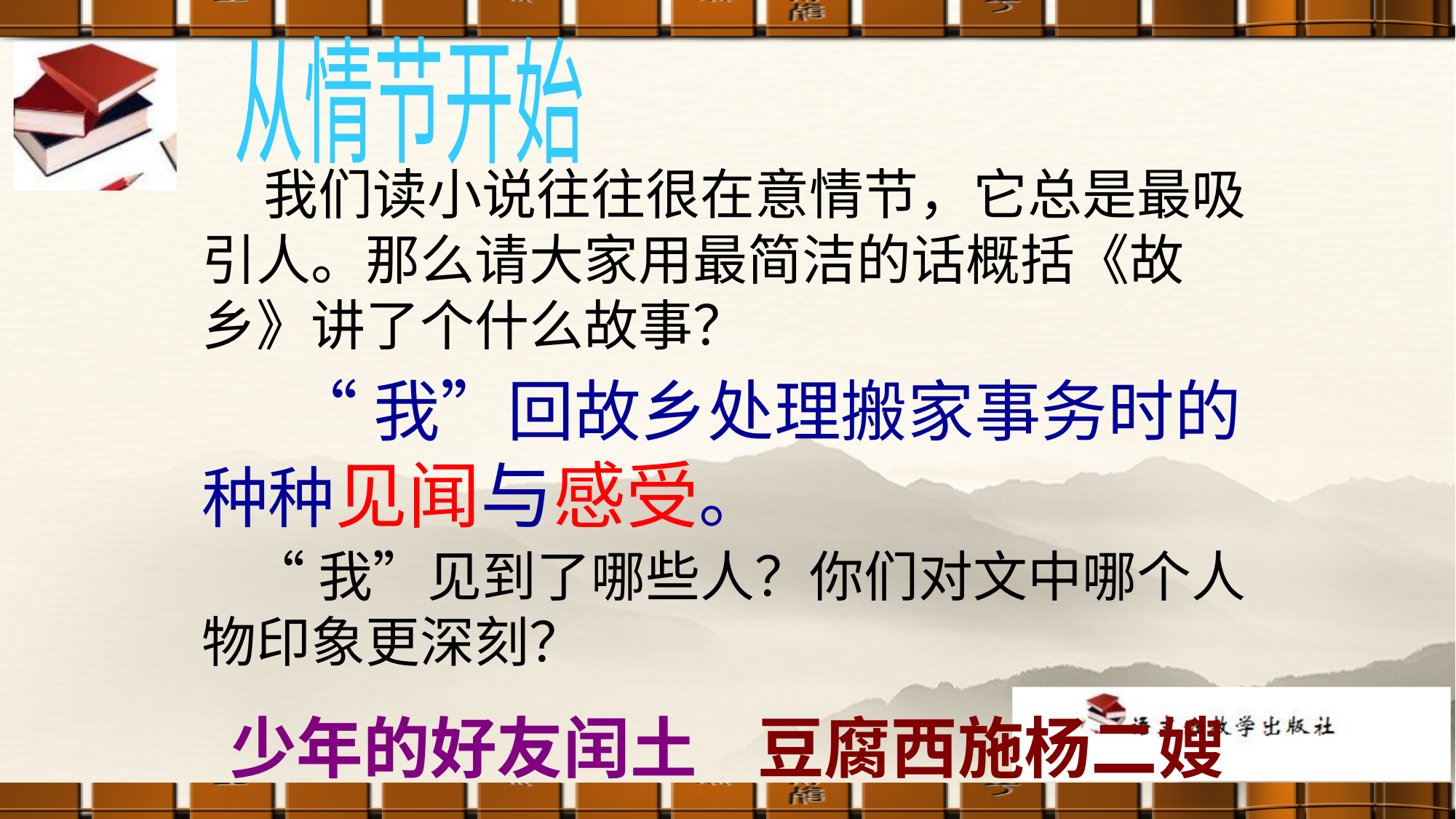

从情节开始
    我们读小说往往很在意情节，它总是最吸引人。那么请大家用最简洁的话概括《故乡》讲了个什么故事？
      “我”回故乡处理搬家事务时的种种见闻与感受。
    “我”见到了哪些人？你们对文中哪个人物印象更深刻？
少年的好友闰土
豆腐西施杨二嫂